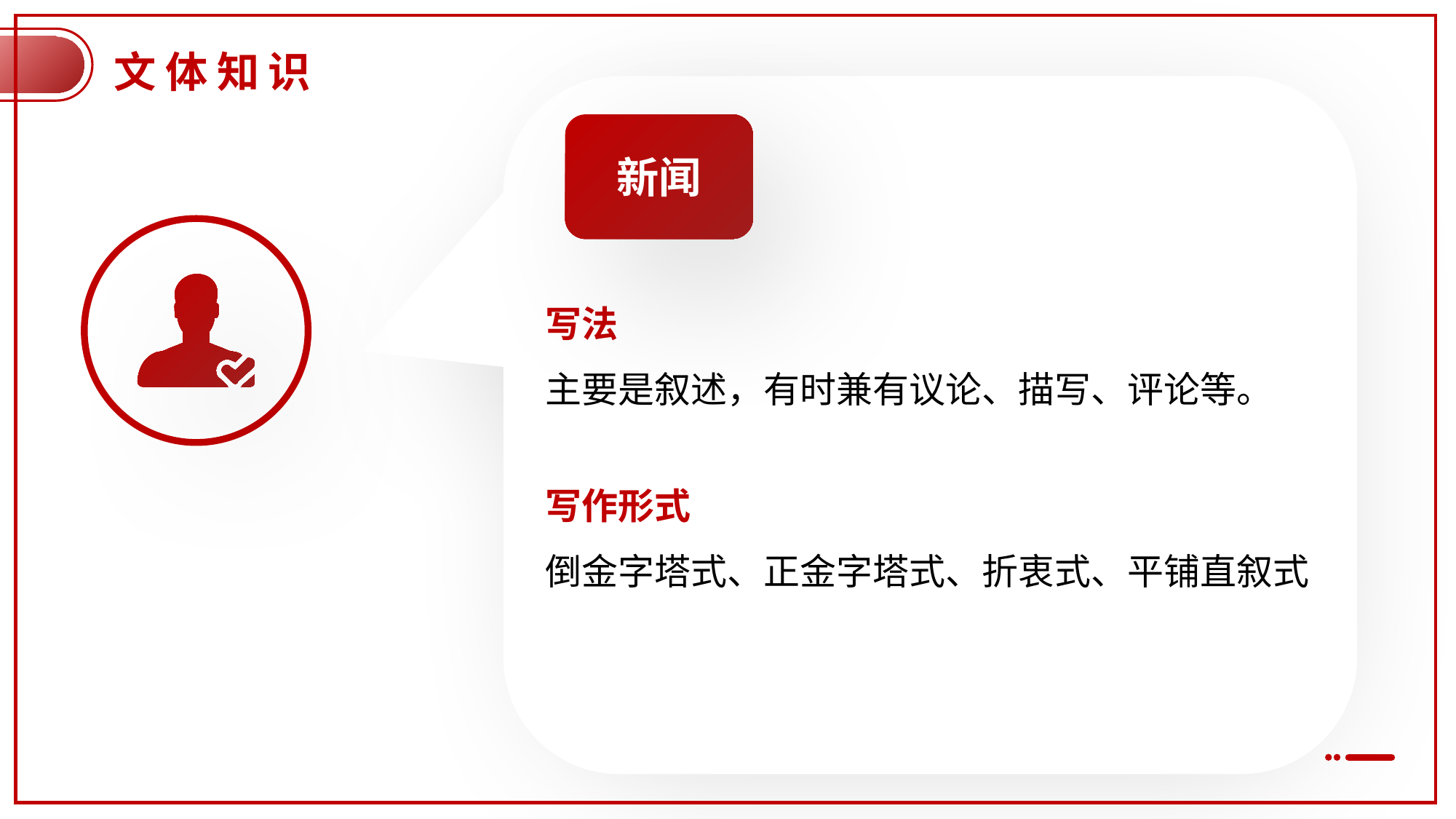

文体知识

新闻
写法
主要是叙述，有时兼有议论、描写、评论等。

写作形式
倒金字塔式、正金字塔式、折衷式、平铺直叙式